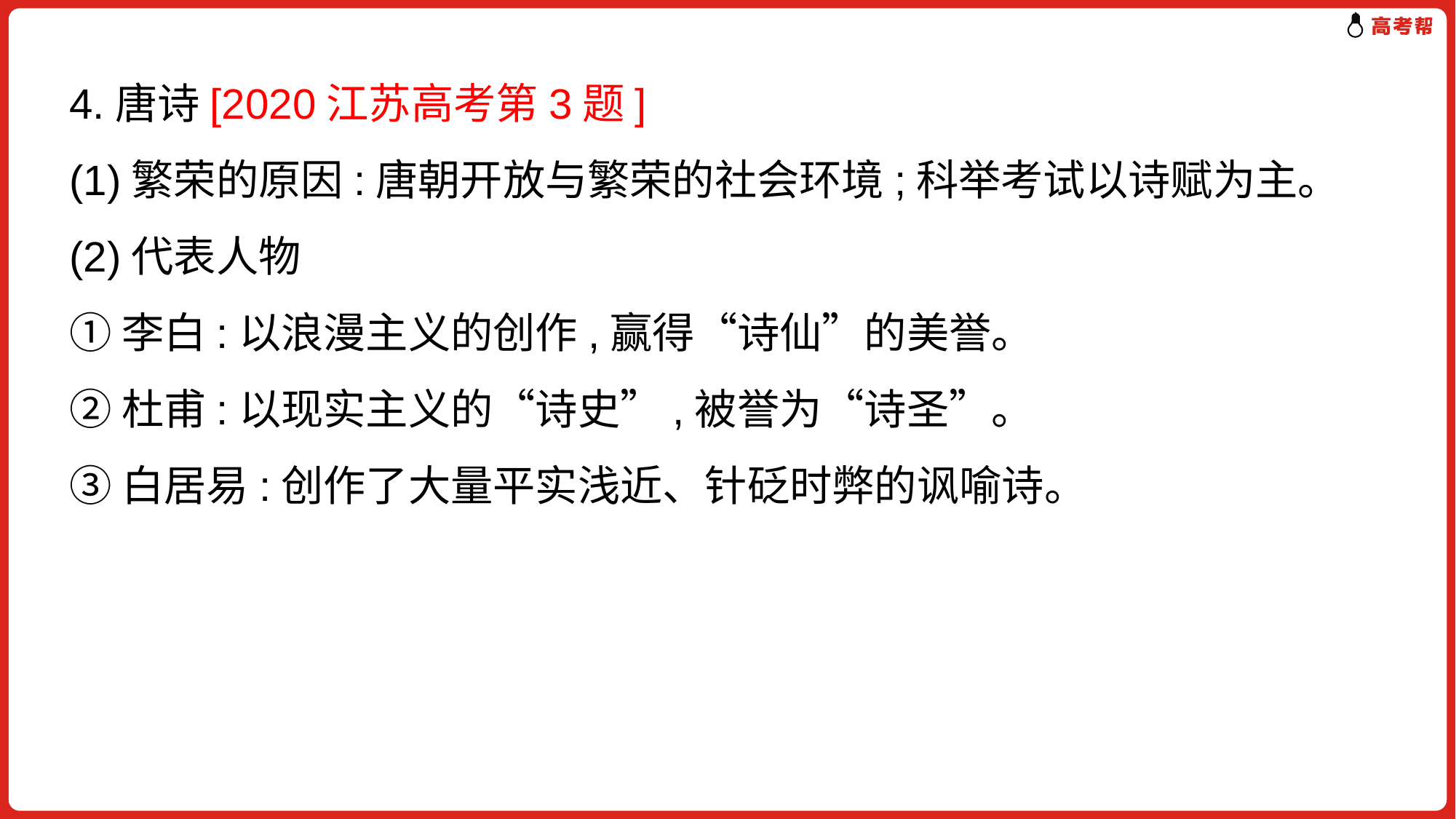

4.唐诗[2020江苏高考第3题]
(1)繁荣的原因:唐朝开放与繁荣的社会环境;科举考试以诗赋为主。
(2)代表人物
①李白:以浪漫主义的创作,赢得“诗仙”的美誉。
②杜甫:以现实主义的“诗史”,被誉为“诗圣”。
③白居易:创作了大量平实浅近、针砭时弊的讽喻诗。